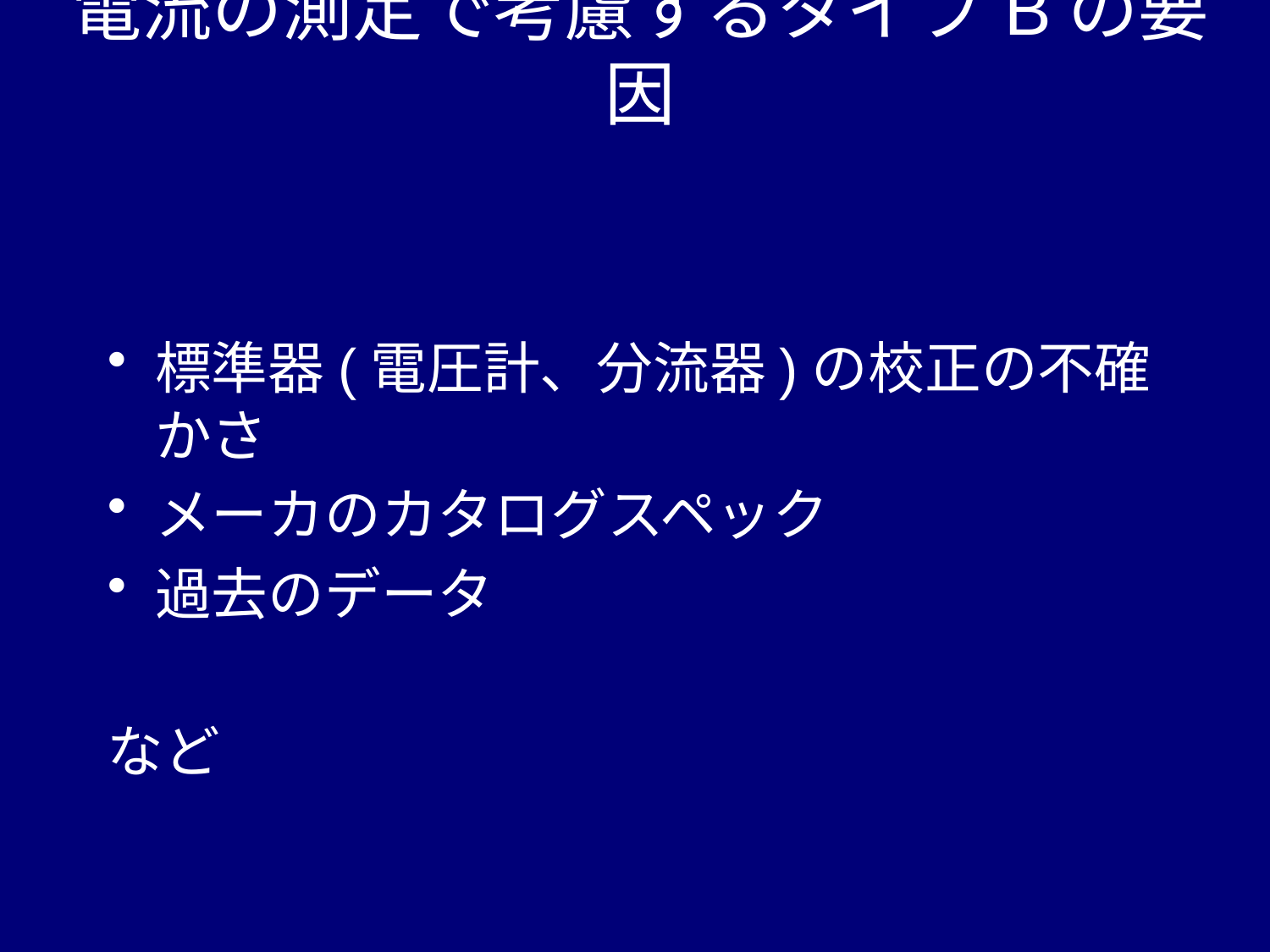

# 電流の測定で考慮するタイプBの要因
標準器(電圧計、分流器)の校正の不確かさ
メーカのカタログスペック
過去のデータ

など